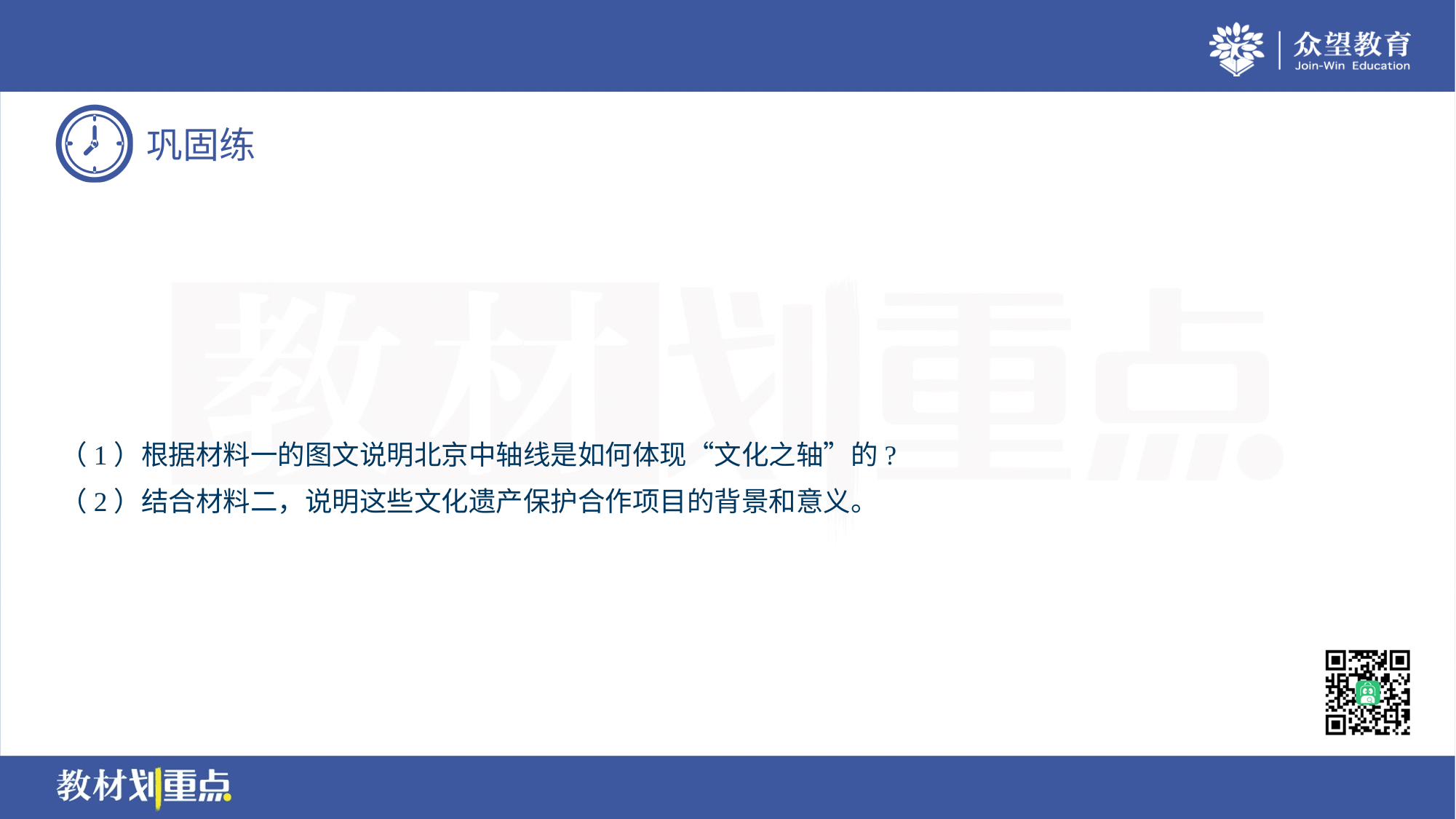

（1）根据材料一的图文说明北京中轴线是如何体现“文化之轴”的?
（2）结合材料二，说明这些文化遗产保护合作项目的背景和意义。